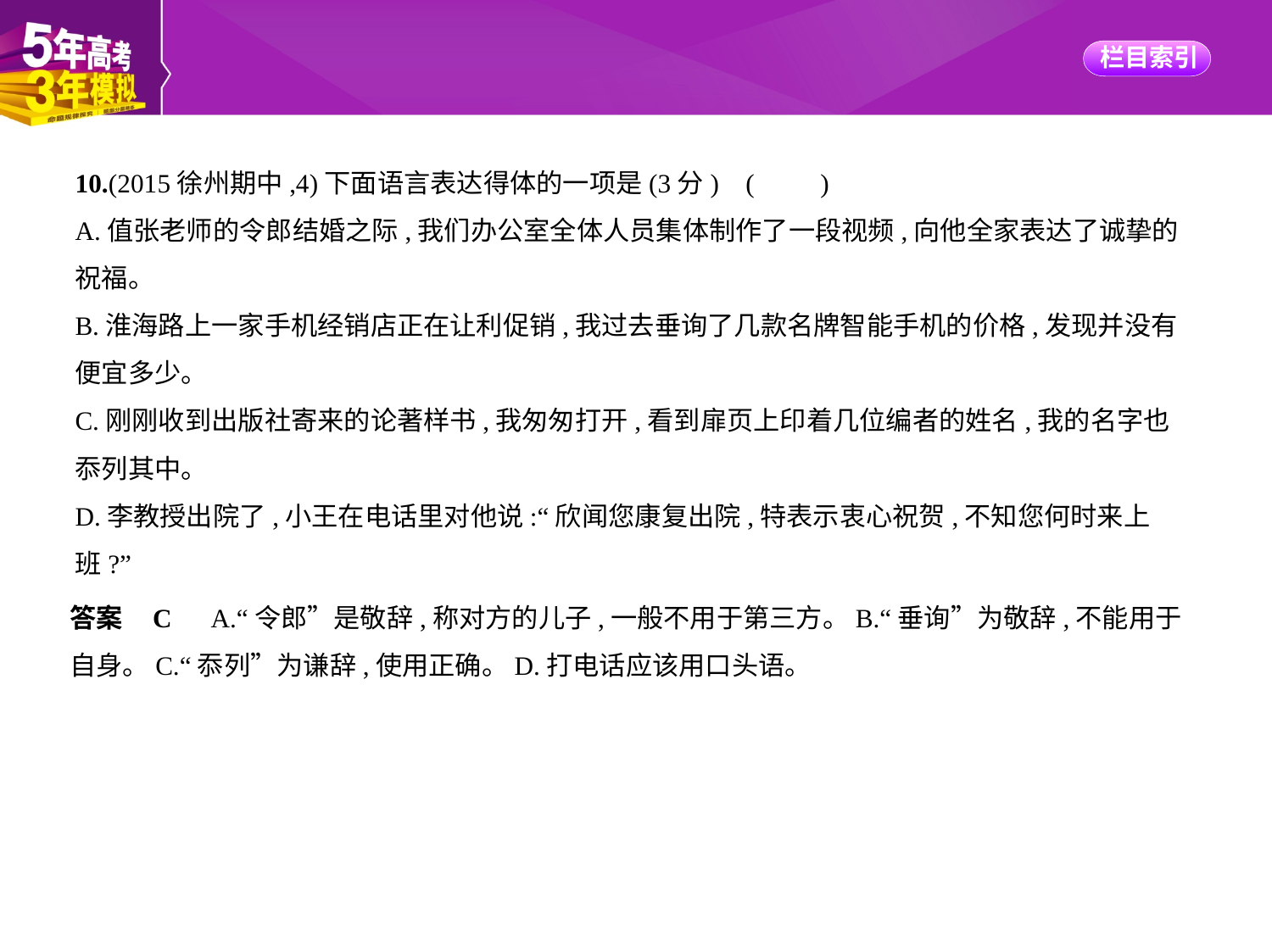

10.(2015徐州期中,4)下面语言表达得体的一项是(3分) (　　)
A.值张老师的令郎结婚之际,我们办公室全体人员集体制作了一段视频,向他全家表达了诚挚的
祝福。
B.淮海路上一家手机经销店正在让利促销,我过去垂询了几款名牌智能手机的价格,发现并没有
便宜多少。
C.刚刚收到出版社寄来的论著样书,我匆匆打开,看到扉页上印着几位编者的姓名,我的名字也
忝列其中。
D.李教授出院了,小王在电话里对他说:“欣闻您康复出院,特表示衷心祝贺,不知您何时来上
班?”
答案    C　A.“令郎”是敬辞,称对方的儿子,一般不用于第三方。B.“垂询”为敬辞,不能用于
自身。C.“忝列”为谦辞,使用正确。D.打电话应该用口头语。